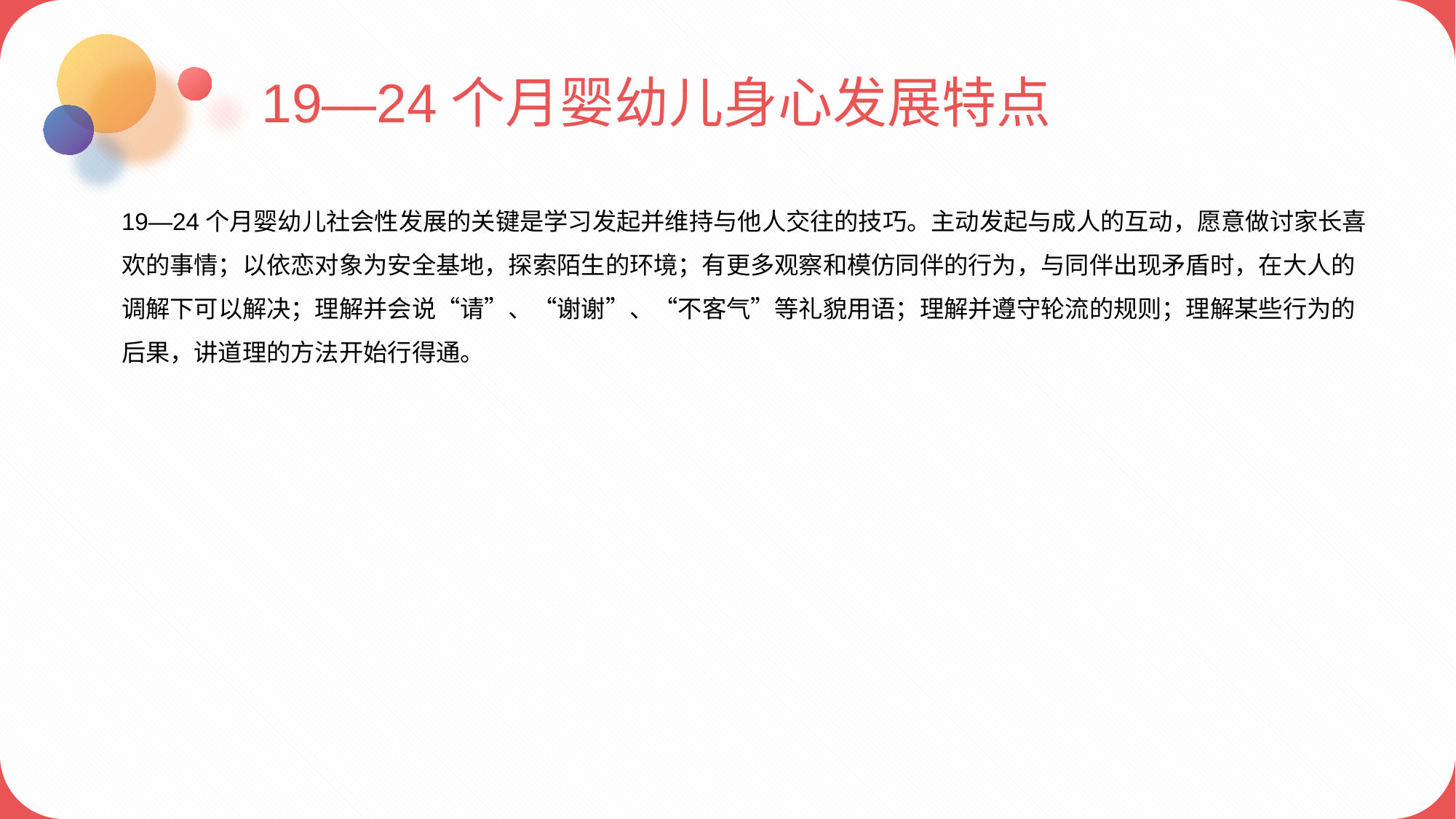

19—24个月婴幼儿身心发展特点
19—24个月婴幼儿社会性发展的关键是学习发起并维持与他人交往的技巧。主动发起与成人的互动，愿意做讨家长喜欢的事情；以依恋对象为安全基地，探索陌生的环境；有更多观察和模仿同伴的行为，与同伴出现矛盾时，在大人的调解下可以解决；理解并会说“请”、“谢谢”、“不客气”等礼貌用语；理解并遵守轮流的规则；理解某些行为的后果，讲道理的方法开始行得通。